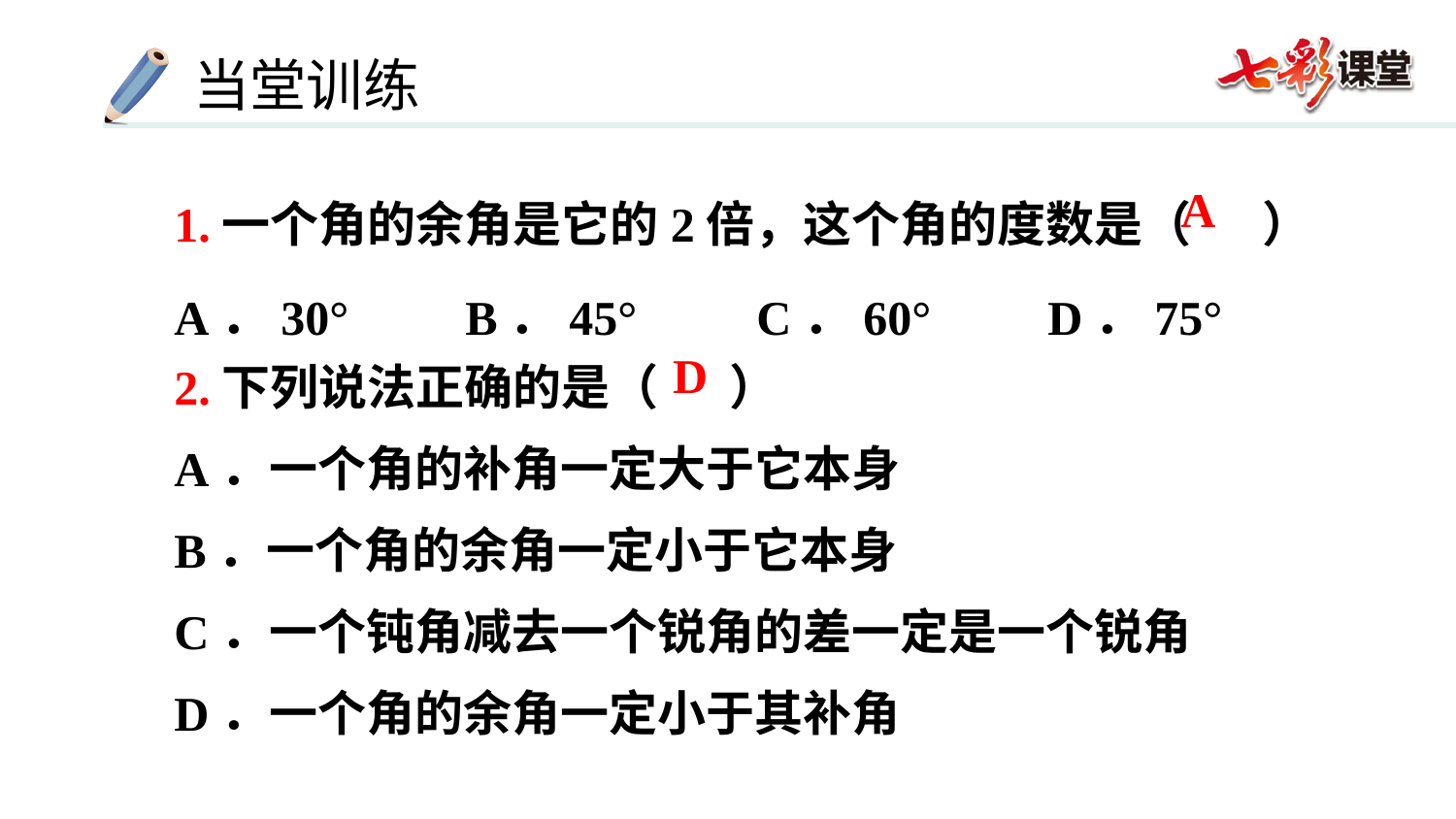

1.一个角的余角是它的2倍，这个角的度数是（ 　 ）
A．30°	B．45°	C．60°	D．75°
A
2.下列说法正确的是（ 　 ）
A．一个角的补角一定大于它本身
B．一个角的余角一定小于它本身
C．一个钝角减去一个锐角的差一定是一个锐角
D．一个角的余角一定小于其补角
D